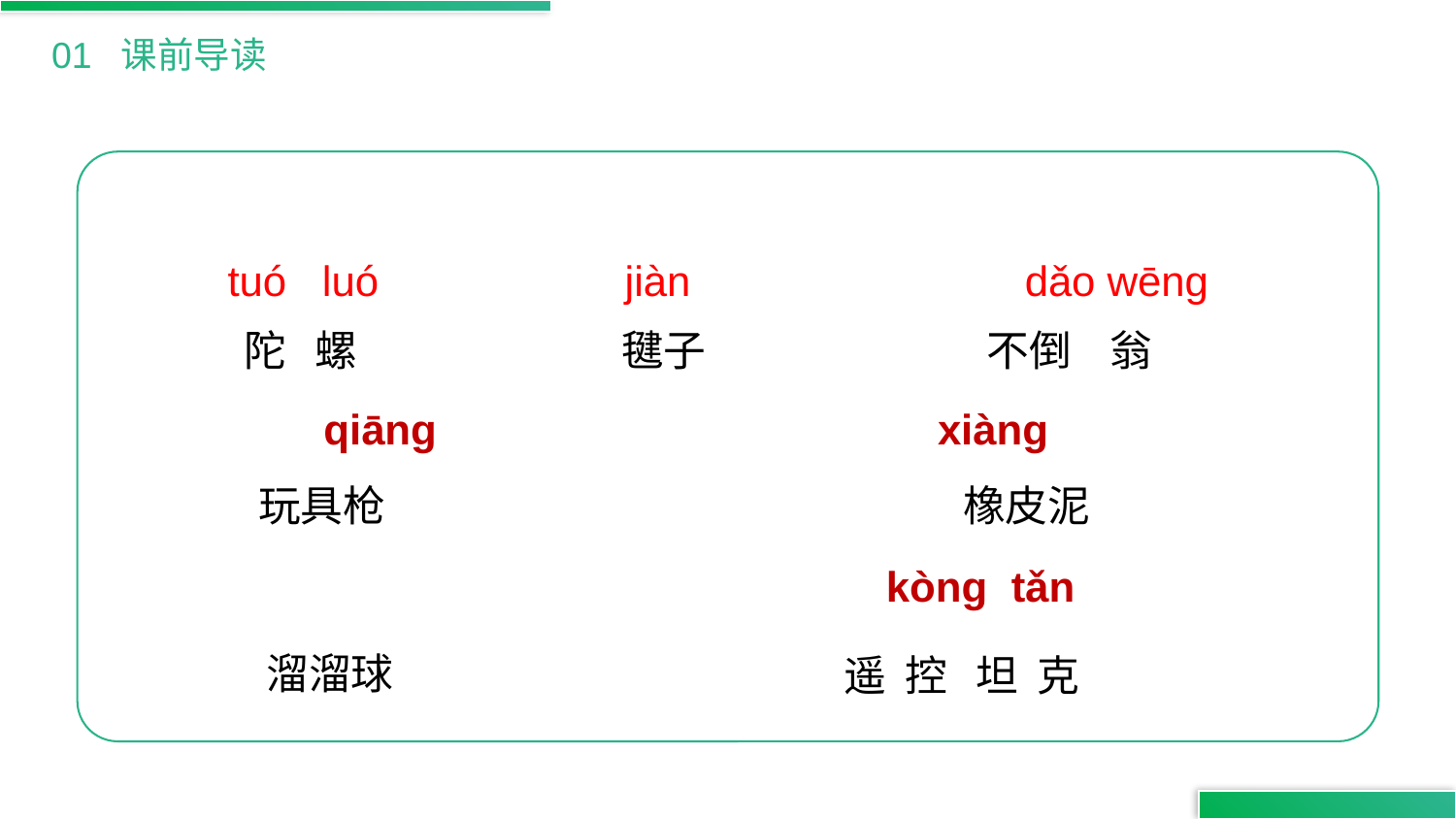

01  课前导读
tuó   luó
陀   螺
dǎo wēnɡ
 不倒    翁
jiàn
毽子
qiānɡ
玩具枪
xiànɡ
橡皮泥
kònɡ  tǎn
遥  控   坦  克
 溜溜球